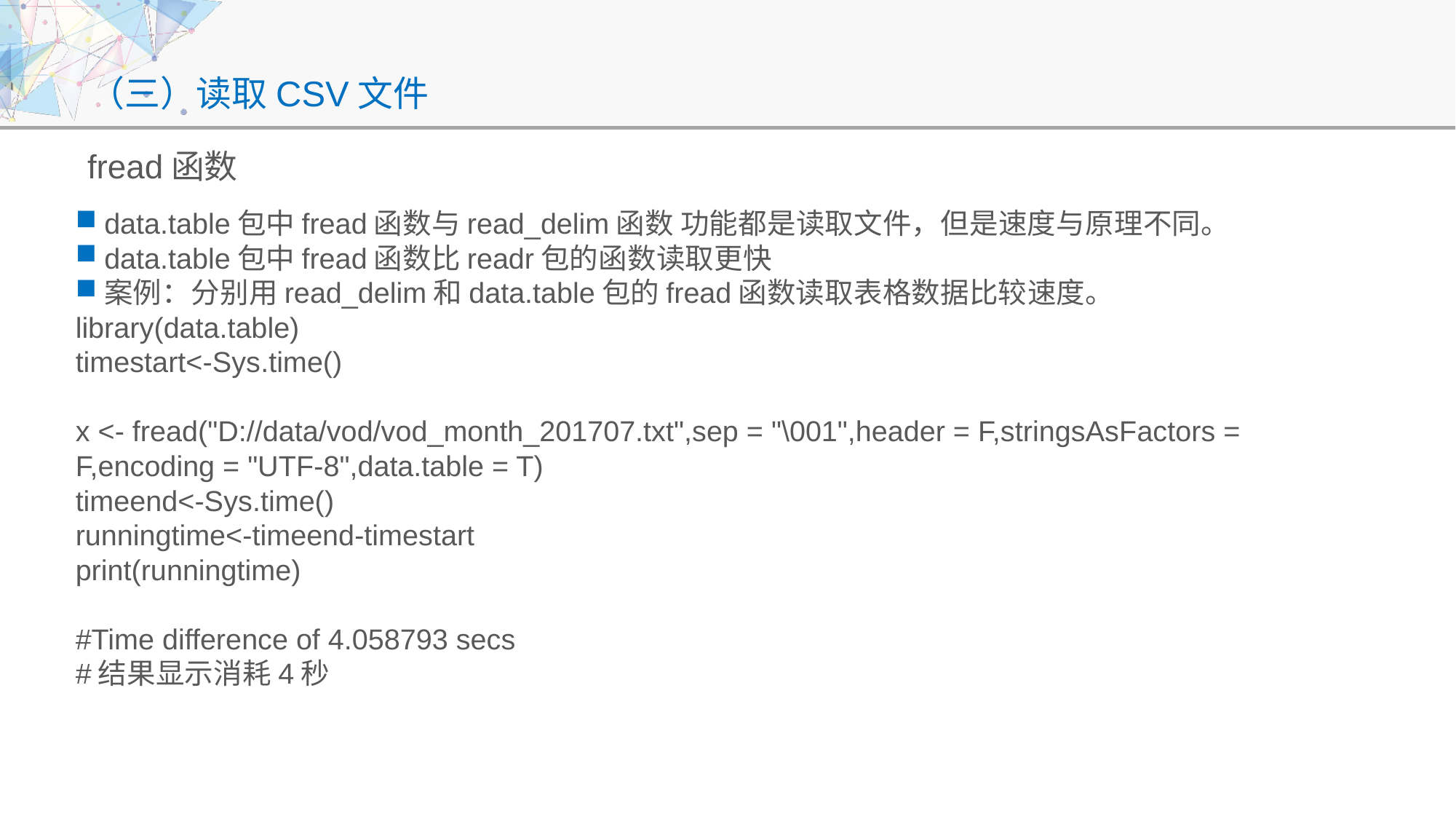

# （三）读取CSV文件
fread函数
data.table包中fread函数与read_delim函数 功能都是读取文件，但是速度与原理不同。
data.table包中fread函数比readr包的函数读取更快
案例：分别用read_delim和data.table包的fread函数读取表格数据比较速度。
library(data.table)
timestart<-Sys.time()

x <- fread("D://data/vod/vod_month_201707.txt",sep = "\001",header = F,stringsAsFactors = F,encoding = "UTF-8",data.table = T)
timeend<-Sys.time()
runningtime<-timeend-timestart
print(runningtime)

#Time difference of 4.058793 secs
#结果显示消耗4秒